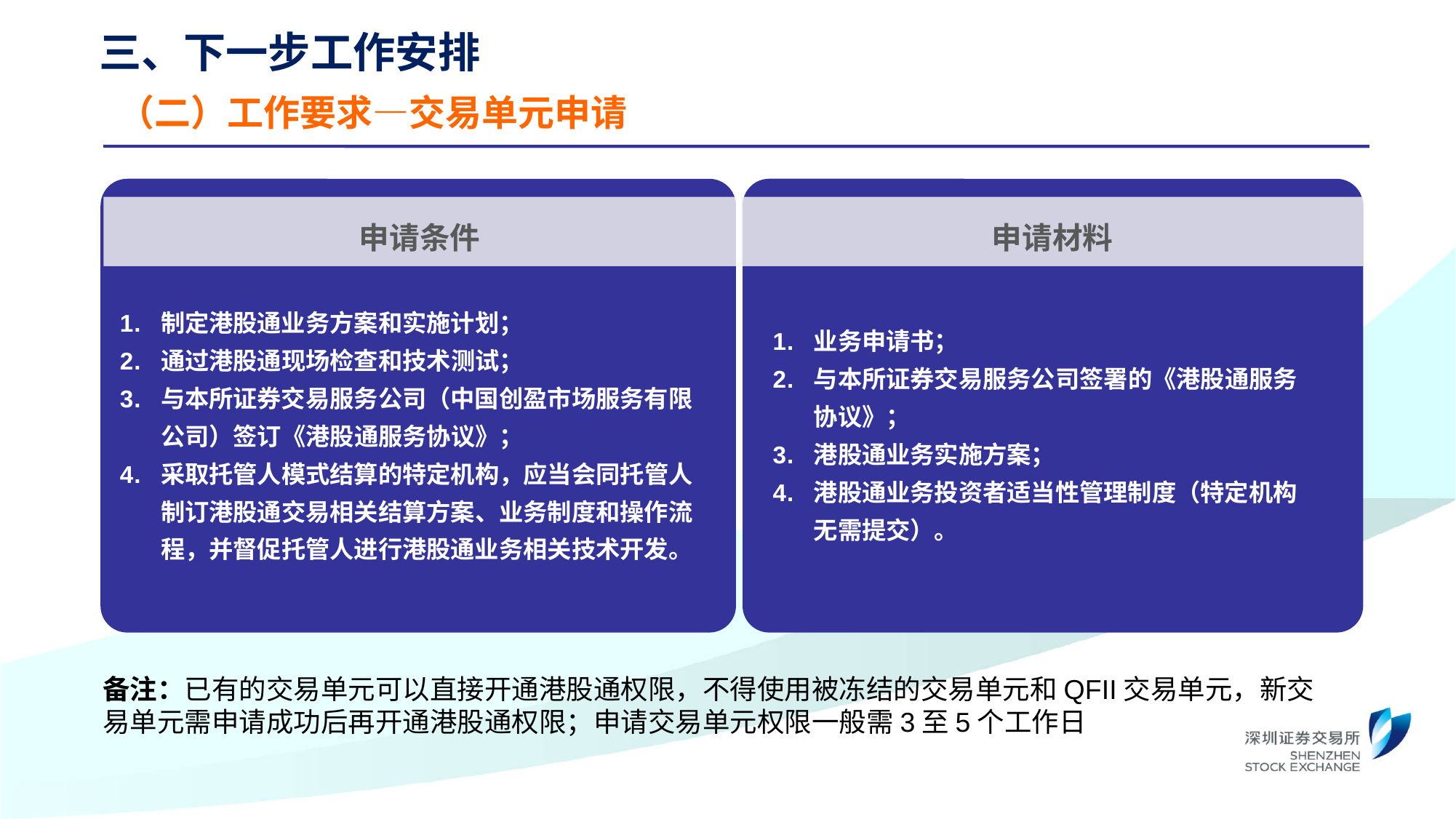

三、下一步工作安排
（二）工作要求—交易单元申请

制定港股通业务方案和实施计划；
通过港股通现场检查和技术测试；
与本所证券交易服务公司（中国创盈市场服务有限公司）签订《港股通服务协议》；
采取托管人模式结算的特定机构，应当会同托管人制订港股通交易相关结算方案、业务制度和操作流程，并督促托管人进行港股通业务相关技术开发。
申请条件
申请材料
业务申请书；
与本所证券交易服务公司签署的《港股通服务协议》；
港股通业务实施方案；
港股通业务投资者适当性管理制度（特定机构无需提交）。
备注：已有的交易单元可以直接开通港股通权限，不得使用被冻结的交易单元和QFII交易单元，新交易单元需申请成功后再开通港股通权限；申请交易单元权限一般需3至5个工作日